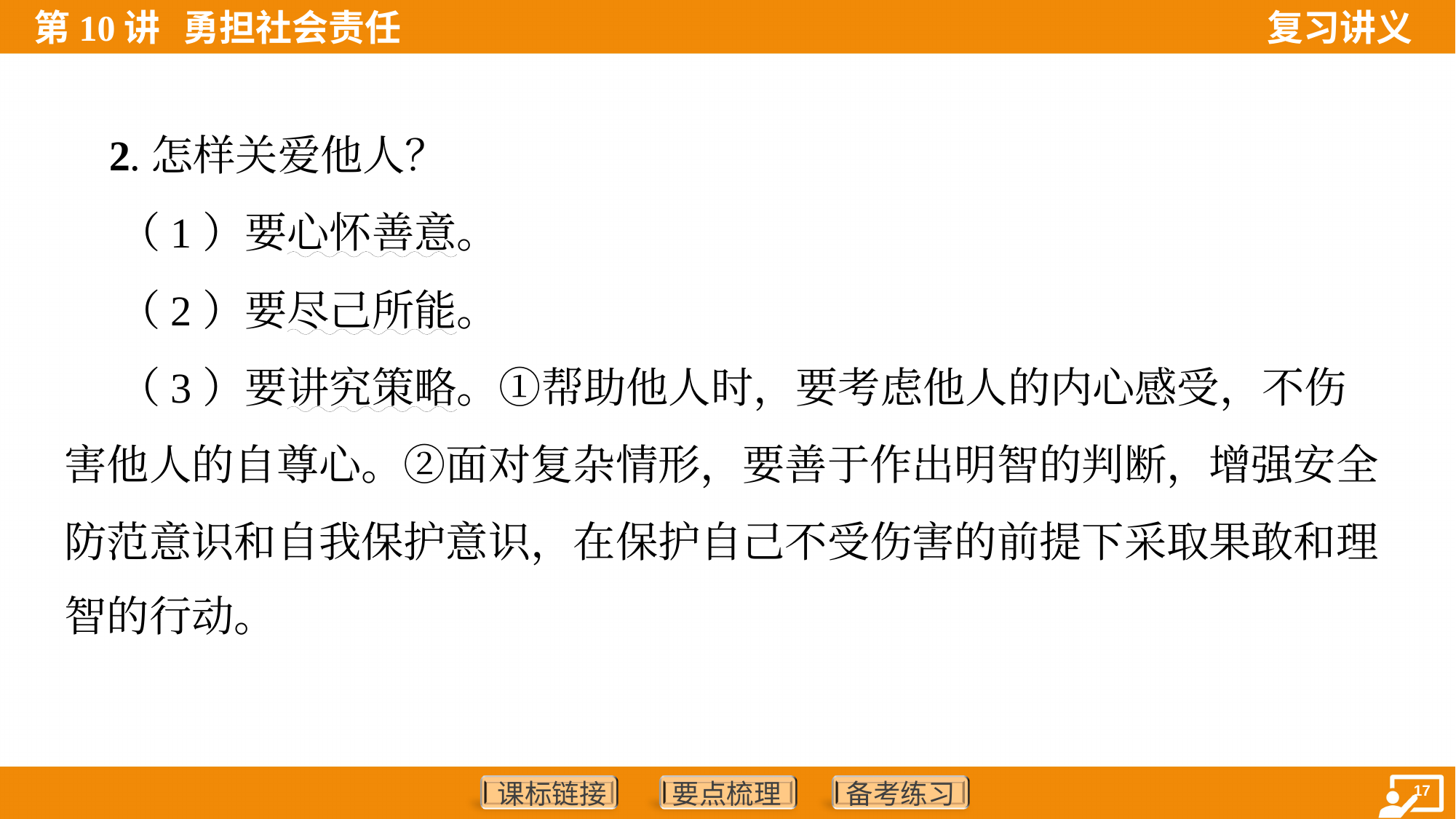

2.怎样关爱他人？
    （1）要心怀善意。
    （2）要尽己所能。
    （3）要讲究策略。①帮助他人时，要考虑他人的内心感受，不伤
害他人的自尊心。②面对复杂情形，要善于作出明智的判断，增强安全
防范意识和自我保护意识，在保护自己不受伤害的前提下采取果敢和理
智的行动。